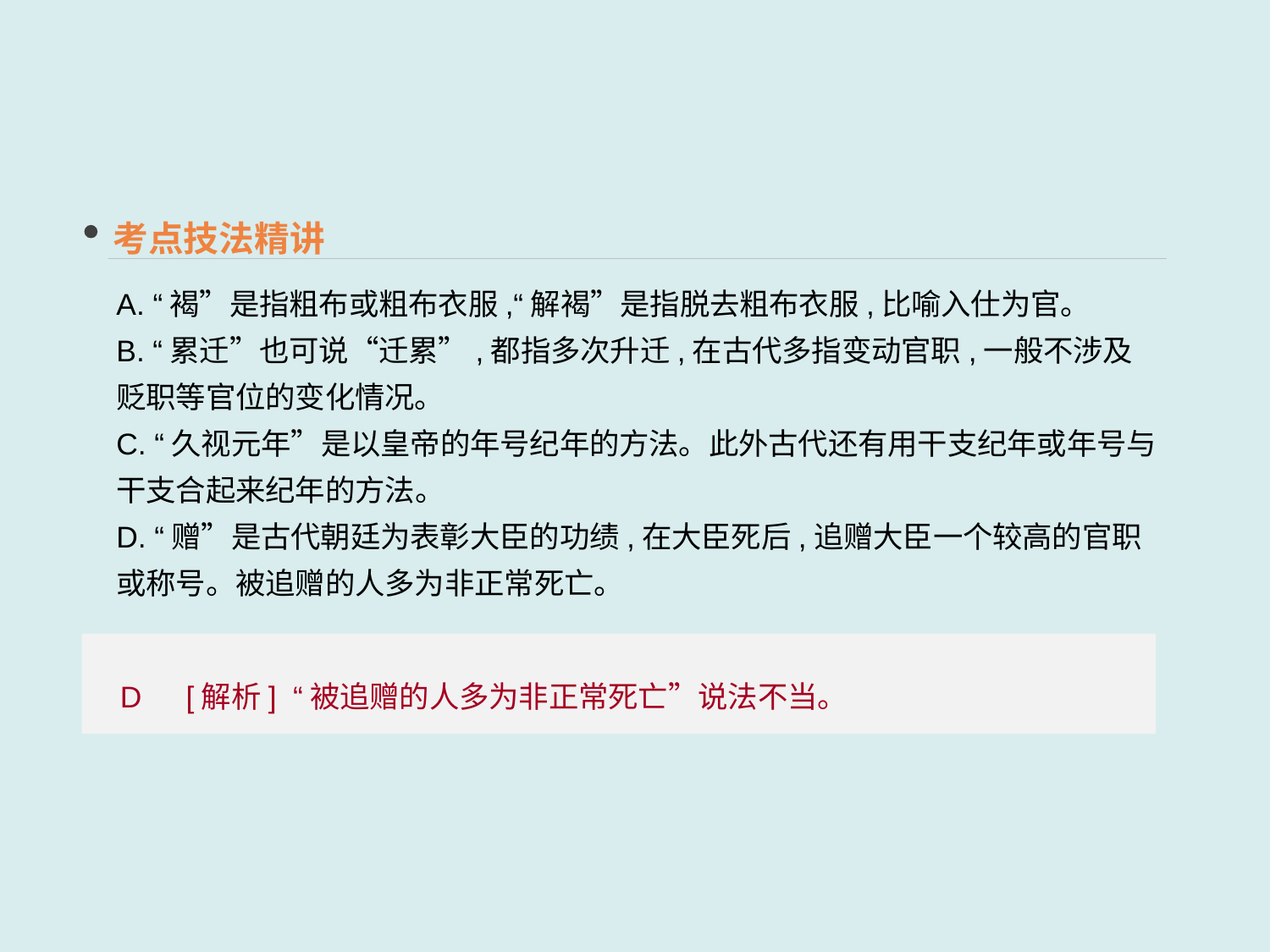

考点技法精讲

A. “褐”是指粗布或粗布衣服,“解褐”是指脱去粗布衣服,比喻入仕为官。
B. “累迁”也可说“迁累”,都指多次升迁,在古代多指变动官职,一般不涉及贬职等官位的变化情况。
C. “久视元年”是以皇帝的年号纪年的方法。此外古代还有用干支纪年或年号与干支合起来纪年的方法。
D. “赠”是古代朝廷为表彰大臣的功绩,在大臣死后,追赠大臣一个较高的官职或称号。被追赠的人多为非正常死亡。

D　[解析]  “被追赠的人多为非正常死亡”说法不当。